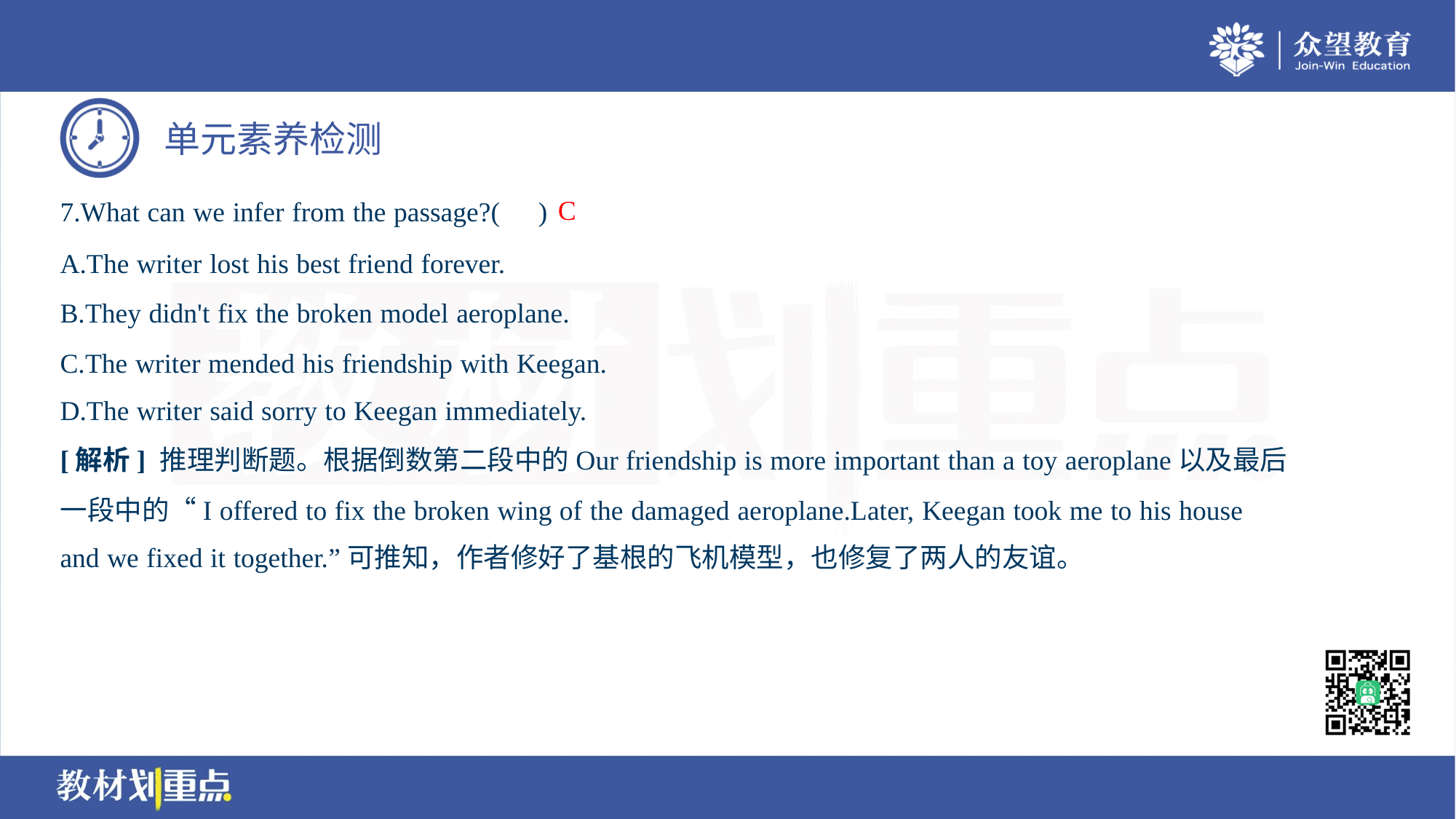

C
7.What can we infer from the passage?(     )
A.The writer lost his best friend forever.
B.They didn't fix the broken model aeroplane.
C.The writer mended his friendship with Keegan.
D.The writer said sorry to Keegan immediately.
[解析] 推理判断题。根据倒数第二段中的Our friendship is more important than a toy aeroplane以及最后
一段中的“I offered to fix the broken wing of the damaged aeroplane.Later, Keegan took me to his house
and we fixed it together.”可推知，作者修好了基根的飞机模型，也修复了两人的友谊。